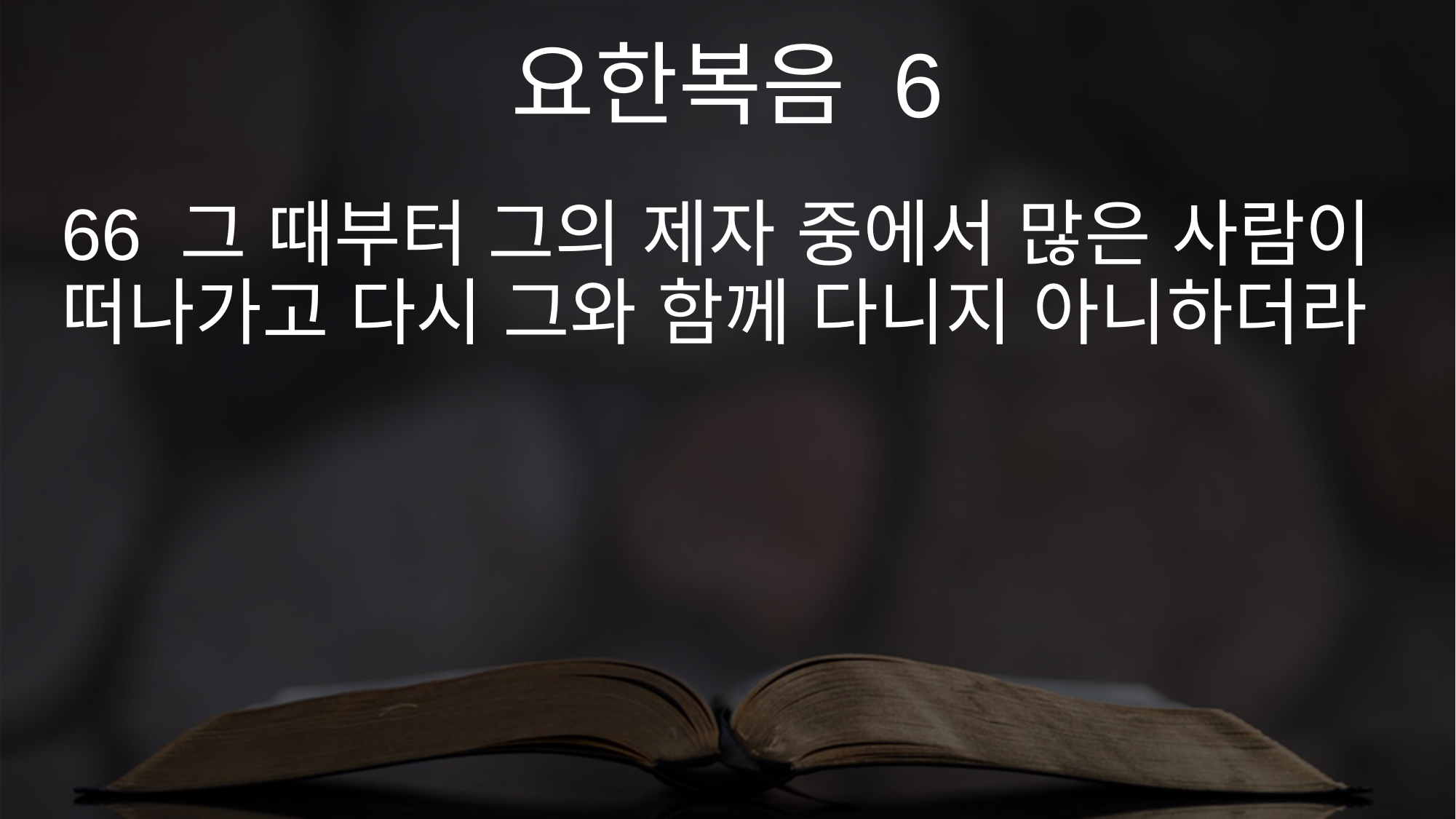

요한복음 6
66 그 때부터 그의 제자 중에서 많은 사람이 떠나가고 다시 그와 함께 다니지 아니하더라